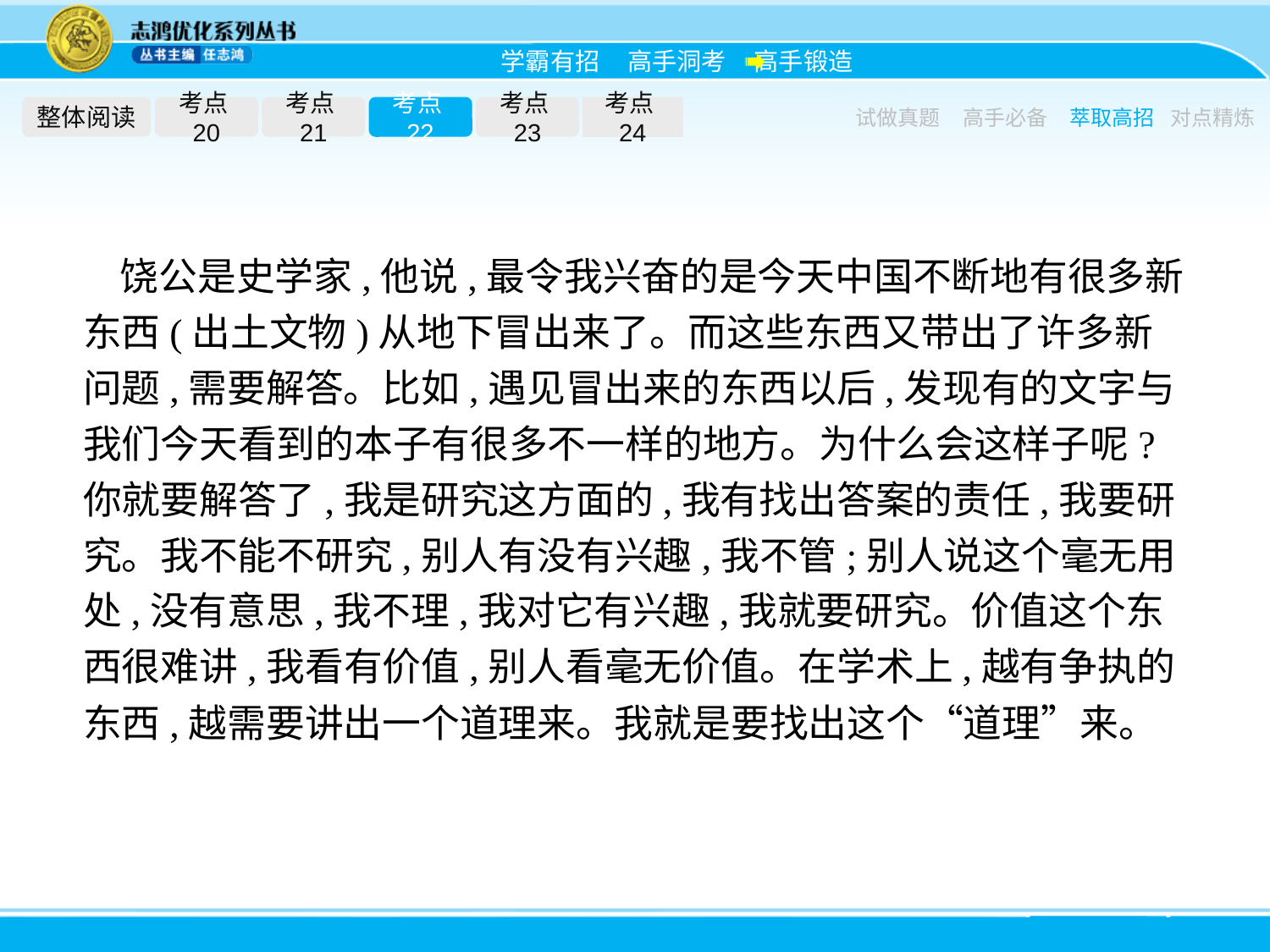

整体阅读
考点20
考点21
考点22
考点23
考点24
试做真题
高手必备
萃取高招
对点精炼
饶公是史学家,他说,最令我兴奋的是今天中国不断地有很多新东西(出土文物)从地下冒出来了。而这些东西又带出了许多新问题,需要解答。比如,遇见冒出来的东西以后,发现有的文字与我们今天看到的本子有很多不一样的地方。为什么会这样子呢?你就要解答了,我是研究这方面的,我有找出答案的责任,我要研究。我不能不研究,别人有没有兴趣,我不管;别人说这个毫无用处,没有意思,我不理,我对它有兴趣,我就要研究。价值这个东西很难讲,我看有价值,别人看毫无价值。在学术上,越有争执的东西,越需要讲出一个道理来。我就是要找出这个“道理”来。